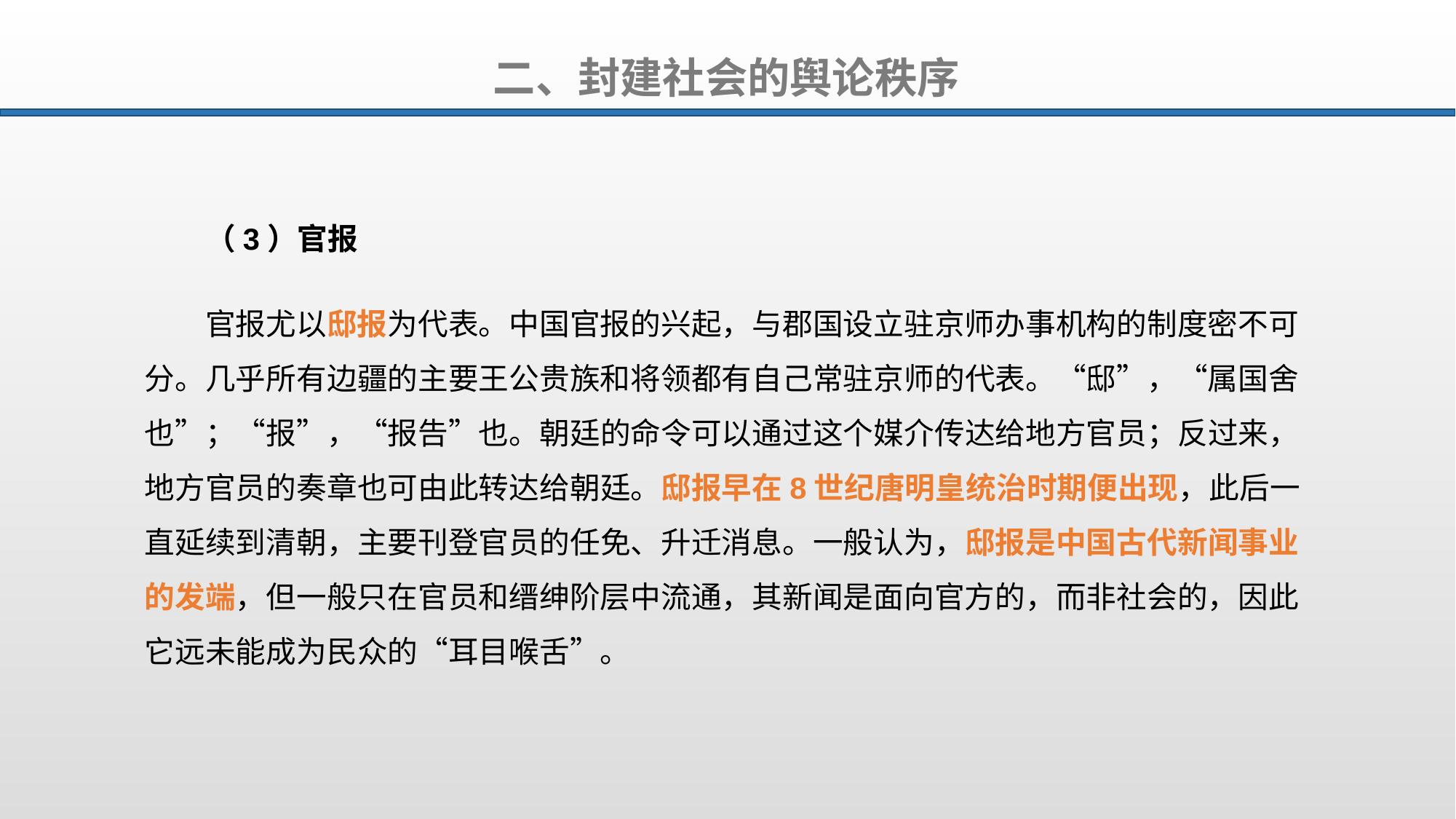

二、封建社会的舆论秩序

（3）官报
官报尤以邸报为代表。中国官报的兴起，与郡国设立驻京师办事机构的制度密不可分。几乎所有边疆的主要王公贵族和将领都有自己常驻京师的代表。“邸”，“属国舍也”；“报”，“报告”也。朝廷的命令可以通过这个媒介传达给地方官员；反过来，地方官员的奏章也可由此转达给朝廷。邸报早在8世纪唐明皇统治时期便出现，此后一直延续到清朝，主要刊登官员的任免、升迁消息。一般认为，邸报是中国古代新闻事业的发端，但一般只在官员和缙绅阶层中流通，其新闻是面向官方的，而非社会的，因此它远未能成为民众的“耳目喉舌”。